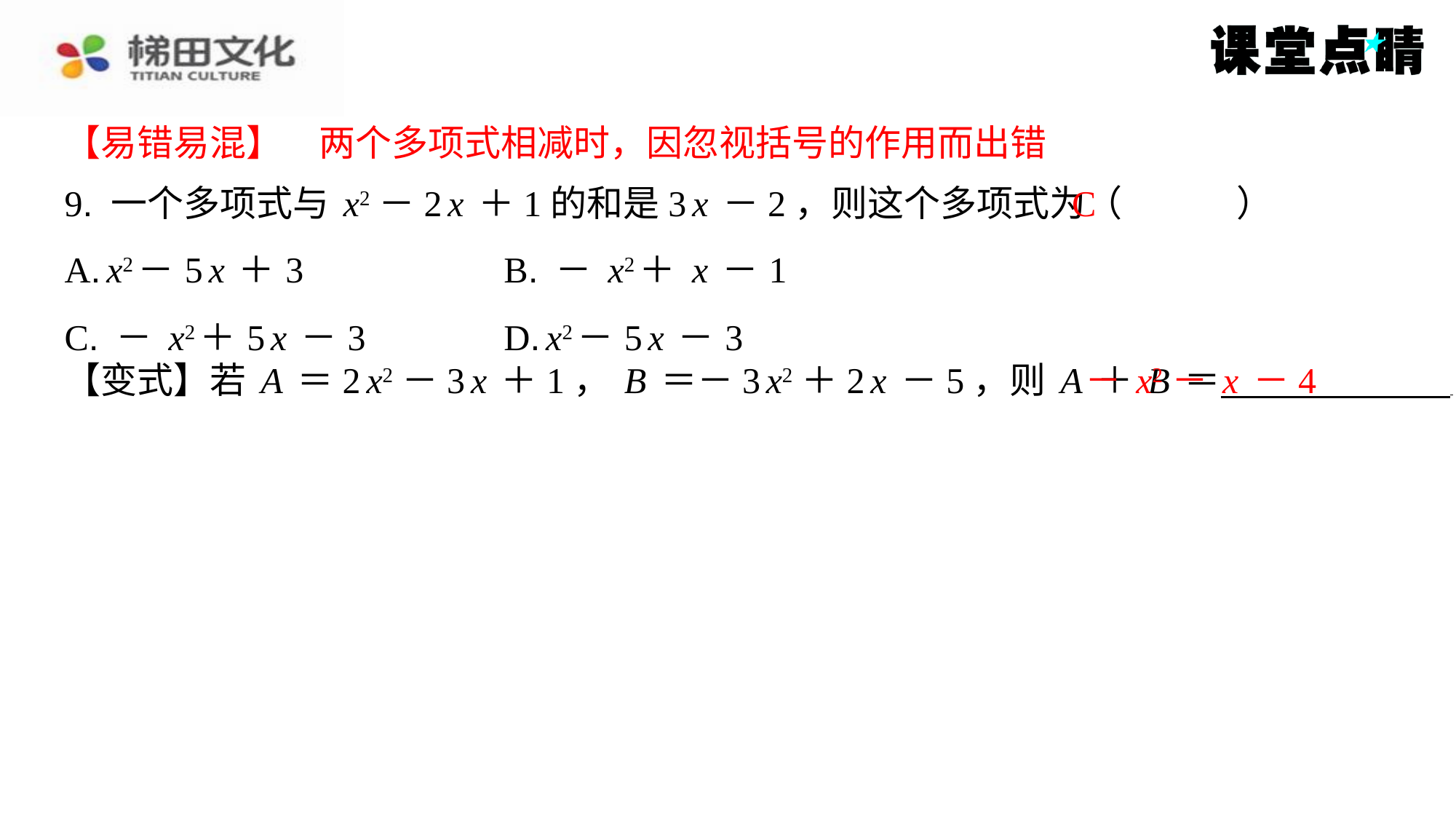

【易错易混】　两个多项式相减时，因忽视括号的作用而出错
【易错易混】　两个多项式相减时，因忽视括号的作用而出错
C
9. 一个多项式与x2－2x＋1的和是3x－2，则这个多项式为（　C　）
| A. x2－5x＋3 | B. －x2＋x－1 |
| --- | --- |
| C. －x2＋5x－3 | D. x2－5x－3 |
－x2－x－4
【变式】若A＝2x2－3x＋1，B＝－3x2＋2x－5，则A＋B＝                                   ⁠.